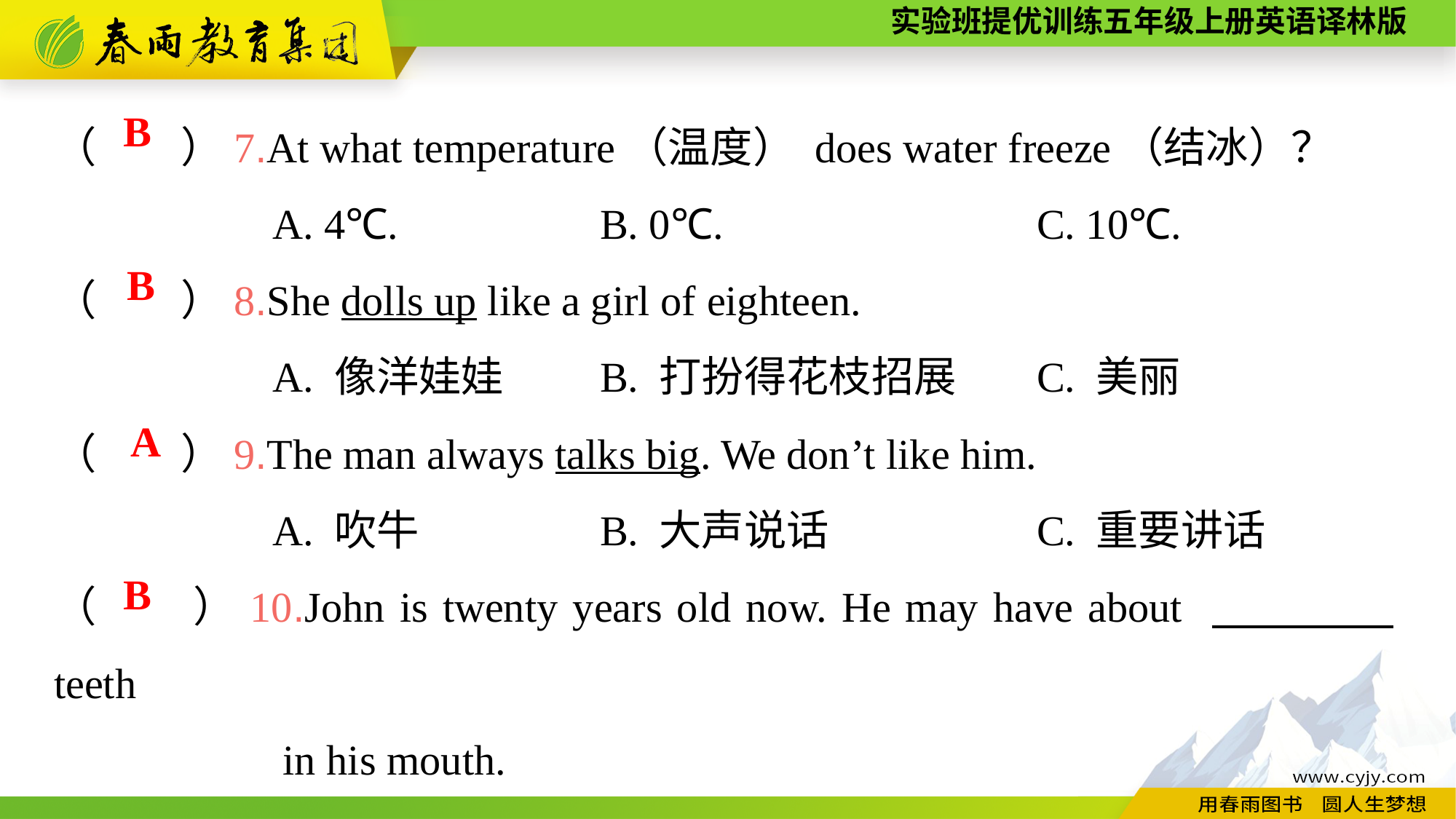

（　　）7.At what temperature（温度） does water freeze（结冰）？
		A. 4℃.		B. 0℃.			C. 10℃.
（　　）8.She dolls up like a girl of eighteen.
		A. 像洋娃娃	B. 打扮得花枝招展	C. 美丽
B
B
（　　）9.The man always talks big. We don’t like him.
		A. 吹牛		B. 大声说话		C. 重要讲话
（　　）10.John is twenty years old now. He may have about 　　　　teeth
		 in his mouth.
		 A. 18～20	B. 28～32		C. 38
A
B